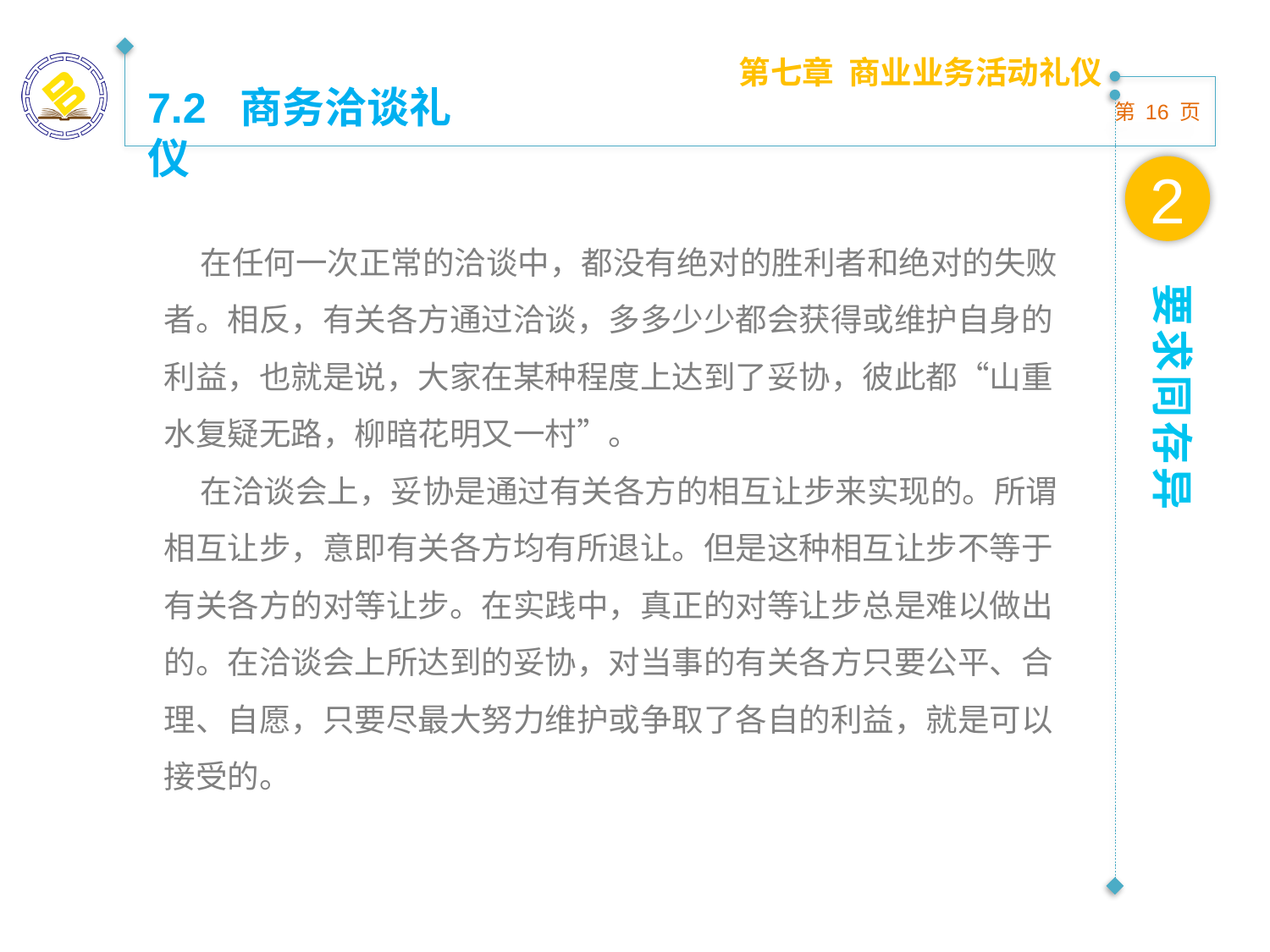

第七章  商业业务活动礼仪
7.2  商务洽谈礼仪
2
    在任何一次正常的洽谈中，都没有绝对的胜利者和绝对的失败者。相反，有关各方通过洽谈，多多少少都会获得或维护自身的利益，也就是说，大家在某种程度上达到了妥协，彼此都“山重水复疑无路，柳暗花明又一村”。
    在洽谈会上，妥协是通过有关各方的相互让步来实现的。所谓相互让步，意即有关各方均有所退让。但是这种相互让步不等于有关各方的对等让步。在实践中，真正的对等让步总是难以做出的。在洽谈会上所达到的妥协，对当事的有关各方只要公平、合理、自愿，只要尽最大努力维护或争取了各自的利益，就是可以接受的。
要求同存异